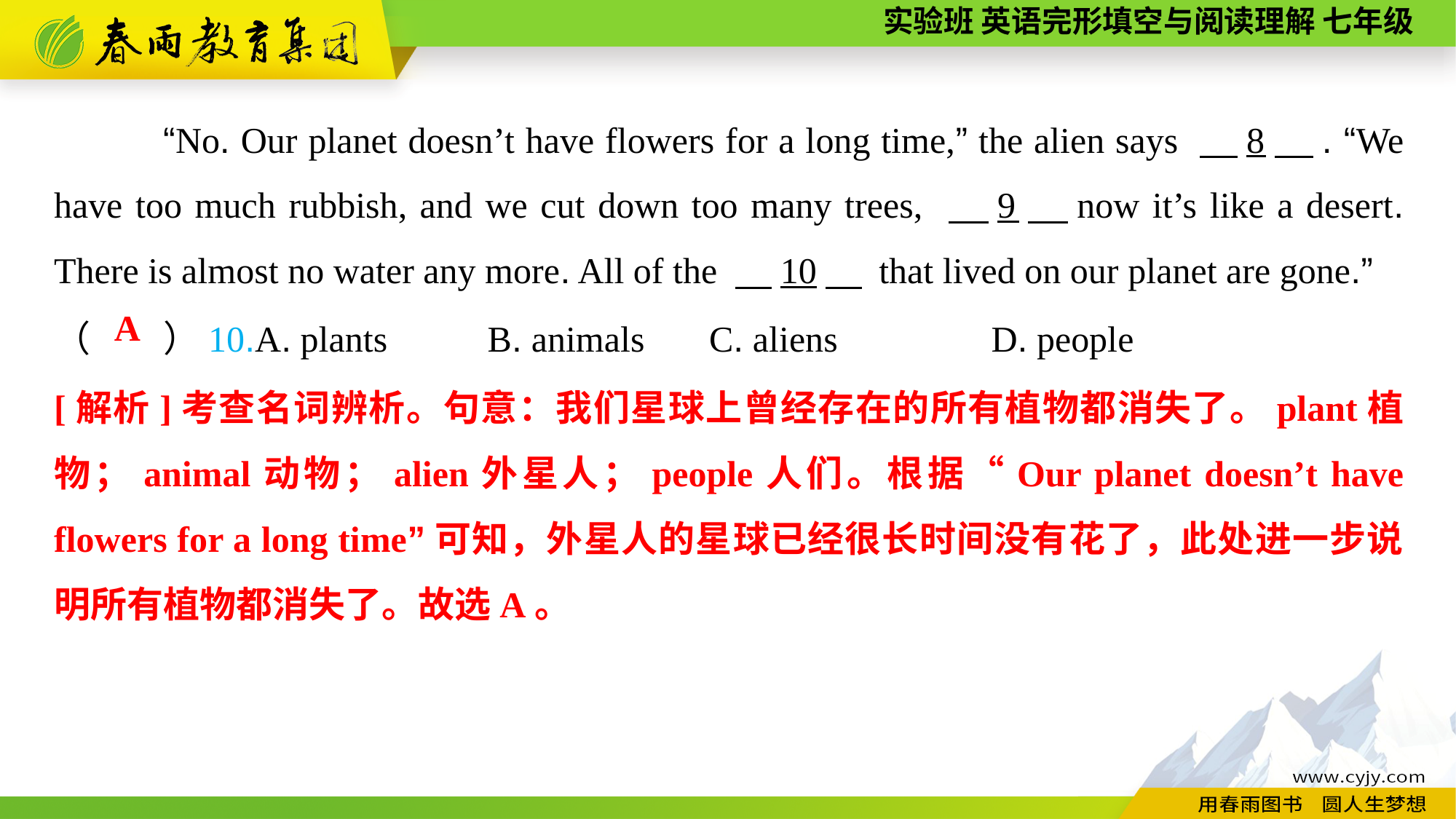

“No. Our planet doesn’t have flowers for a long time,” the alien says 　8　. “We have too much rubbish, and we cut down too many trees, 　9　now it’s like a desert. There is almost no water any more. All of the 　10　 that lived on our planet are gone.”
（　　）10.A. plants           B. animals	C. aliens	       D. people
A
[解析]考查名词辨析。句意：我们星球上曾经存在的所有植物都消失了。plant植物；animal动物；alien外星人；people人们。根据“Our planet doesn’t have flowers for a long time”可知，外星人的星球已经很长时间没有花了，此处进一步说明所有植物都消失了。故选A。